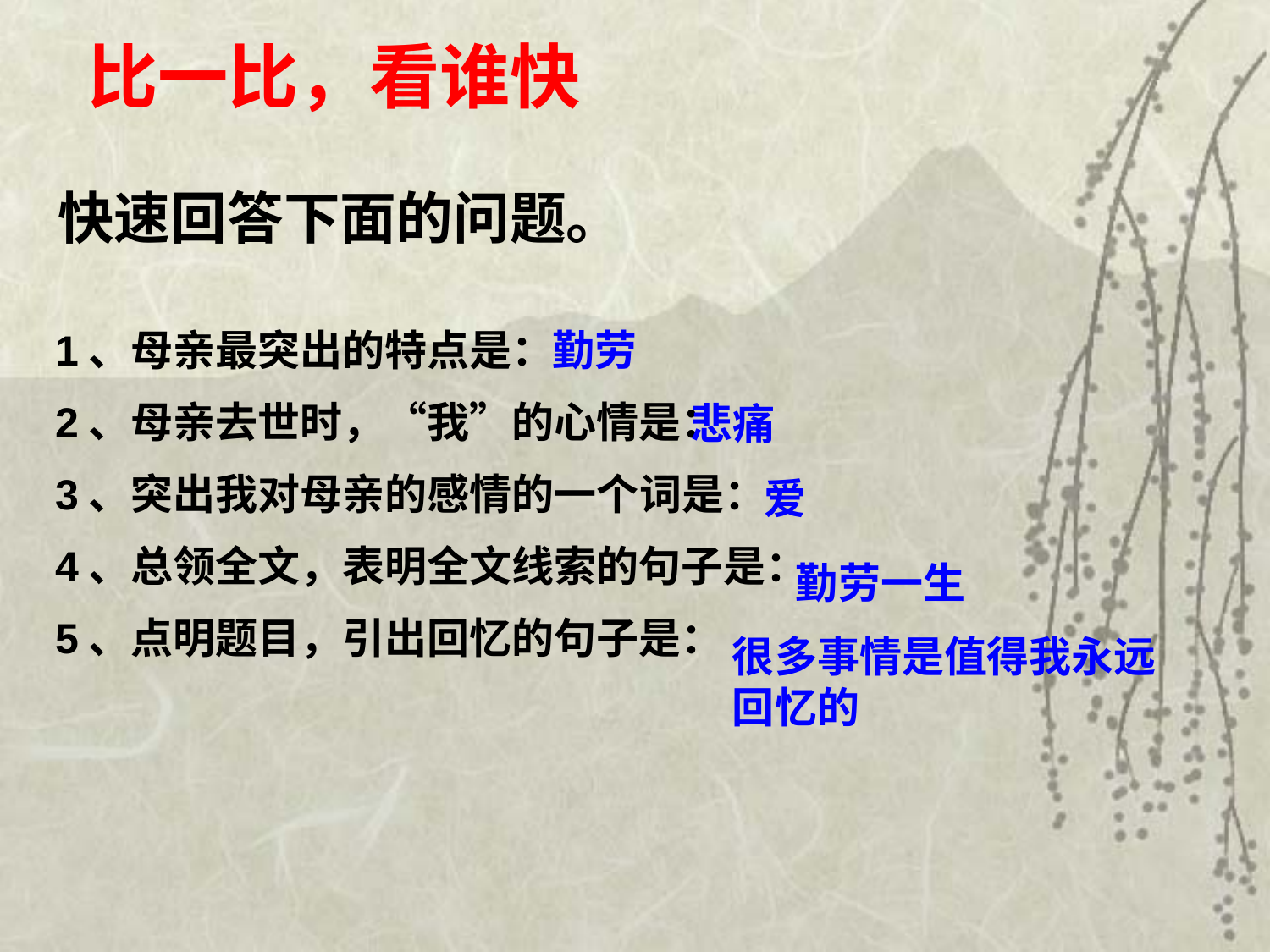

比一比，看谁快
快速回答下面的问题。
勤劳
1、母亲最突出的特点是：
2、母亲去世时，“我”的心情是：
3、突出我对母亲的感情的一个词是：
4、总领全文，表明全文线索的句子是：
5、点明题目，引出回忆的句子是：
悲痛
爱
勤劳一生
很多事情是值得我永远回忆的